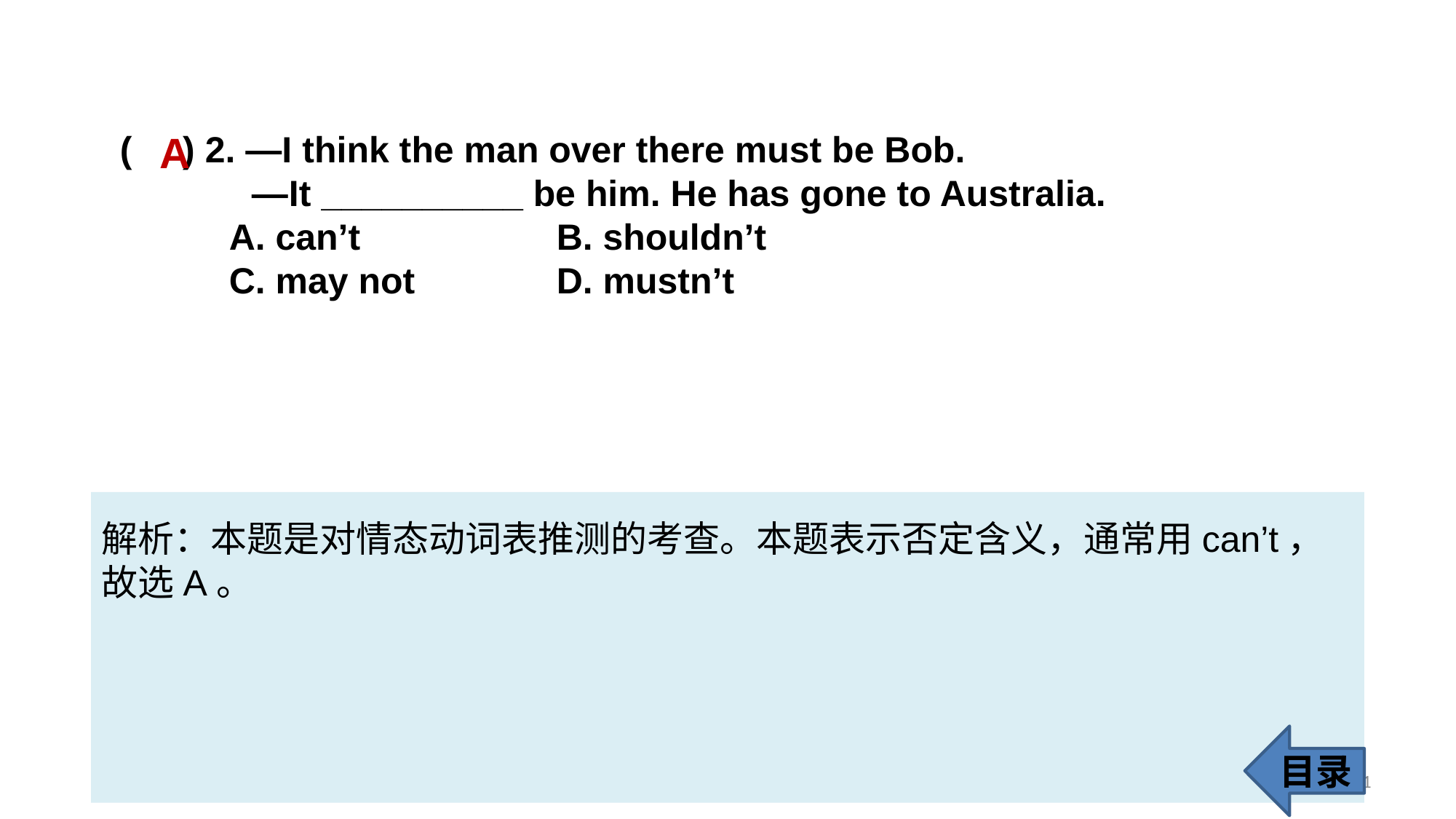

(     ) 2. —I think the man over there must be Bob.
             —It __________ be him. He has gone to Australia.
	A. can’t 		B. shouldn’t
	C. may not 		D. mustn’t
A

解析：本题是对情态动词表推测的考查。本题表示否定含义，通常用can’t，故选A。
目录
61